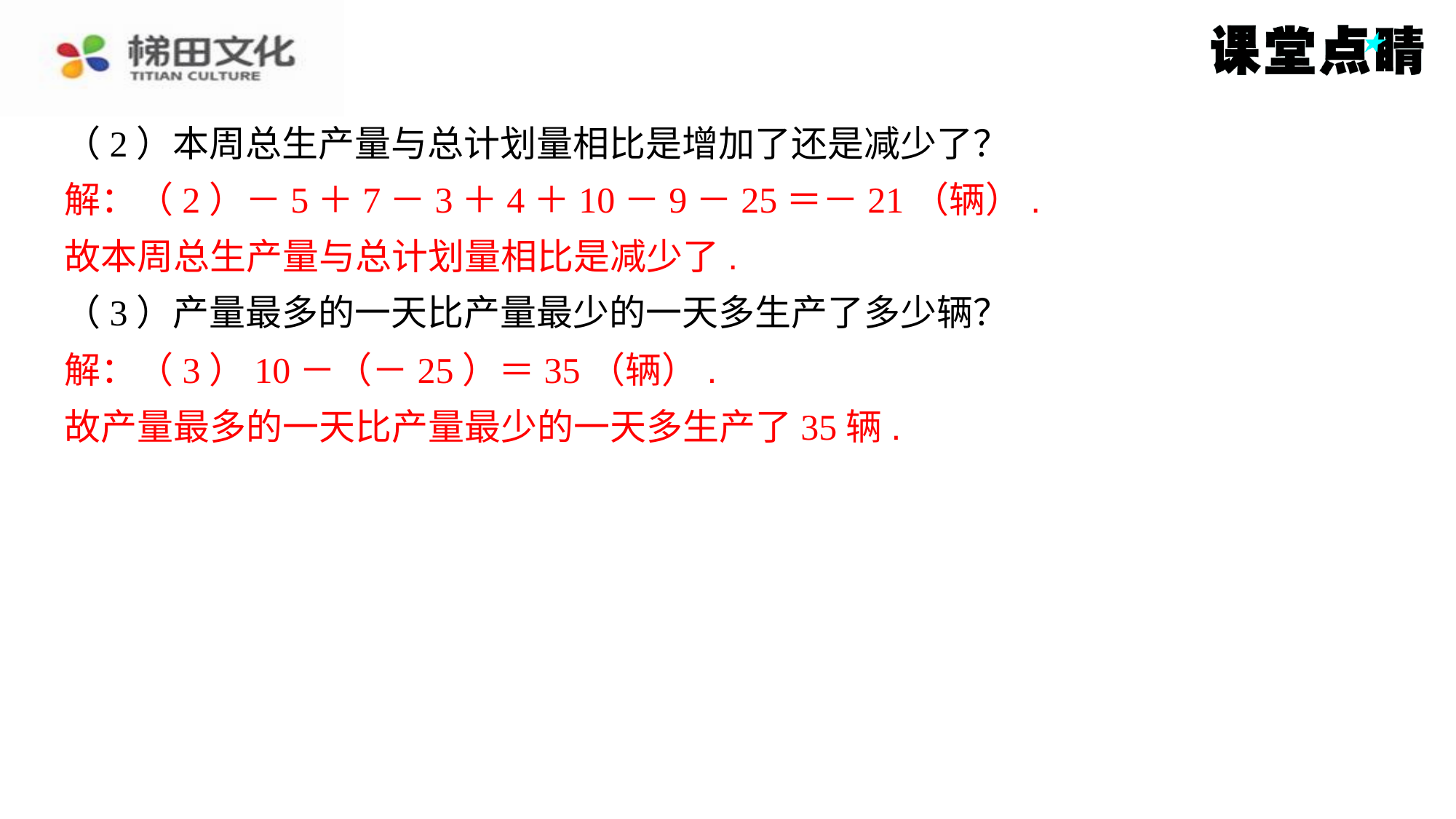

（2）本周总生产量与总计划量相比是增加了还是减少了？
解：（2）－5＋7－3＋4＋10－9－25＝－21（辆）.
故本周总生产量与总计划量相比是减少了.
（3）产量最多的一天比产量最少的一天多生产了多少辆？
解：（3）10－（－25）＝35（辆）.
故产量最多的一天比产量最少的一天多生产了35辆.
解：（2）－5＋7－3＋4＋10－9－25＝－21（辆）.
故本周总生产量与总计划量相比是减少了.
解：（3）10－（－25）＝35（辆）.
故产量最多的一天比产量最少的一天多生产了35辆.